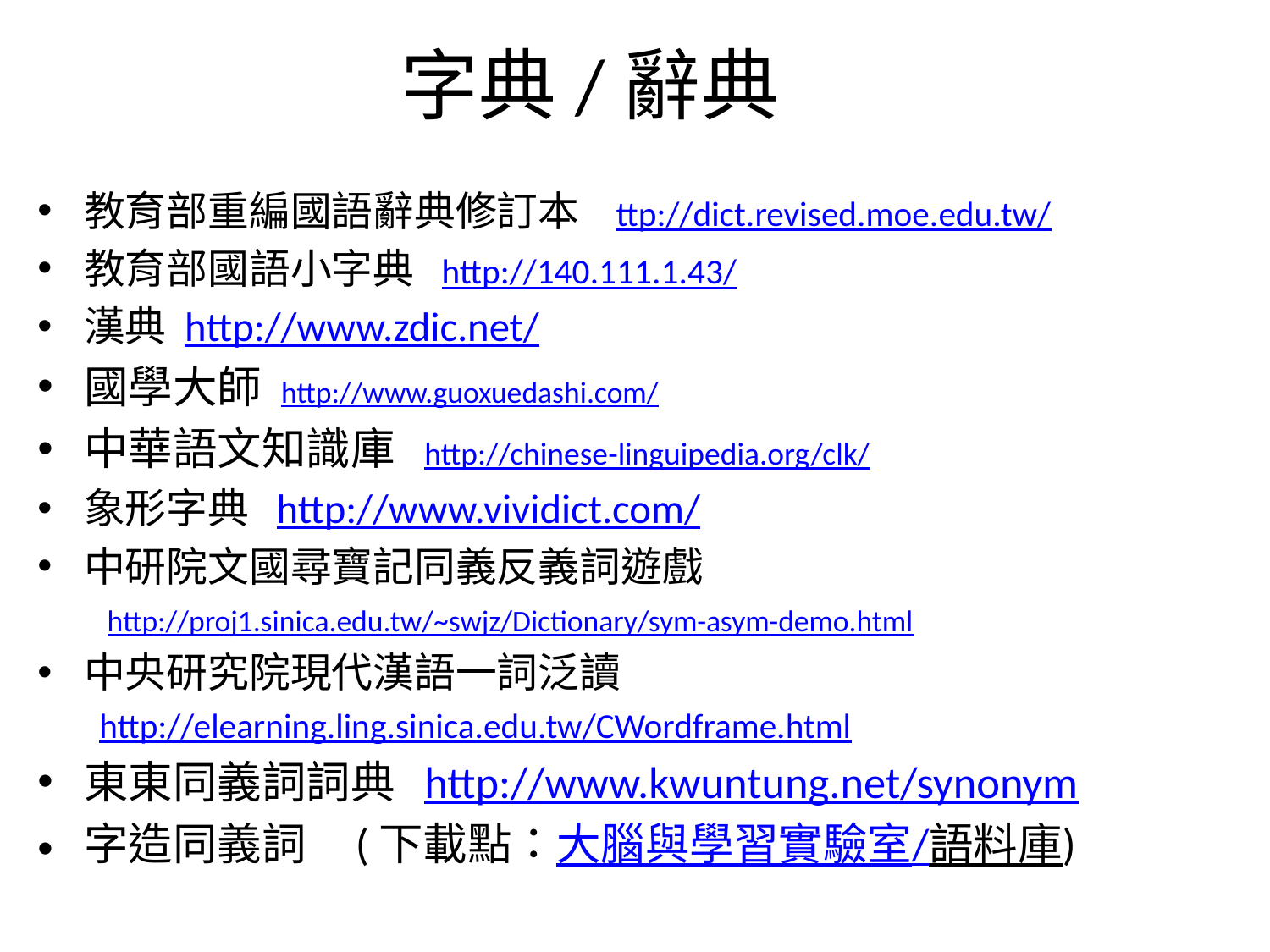

# 字典/辭典
教育部重編國語辭典修訂本   ttp://dict.revised.moe.edu.tw/
教育部國語小字典  http://140.111.1.43/
漢典 http://www.zdic.net/
國學大師 http://www.guoxuedashi.com/
中華語文知識庫  http://chinese-linguipedia.org/clk/
象形字典  http://www.vividict.com/
中研院文國尋寶記同義反義詞遊戲
 http://proj1.sinica.edu.tw/~swjz/Dictionary/sym-asym-demo.html
中央研究院現代漢語一詞泛讀
http://elearning.ling.sinica.edu.tw/CWordframe.html
東東同義詞詞典  http://www.kwuntung.net/synonym
字造同義詞    (下載點：大腦與學習實驗室/語料庫)